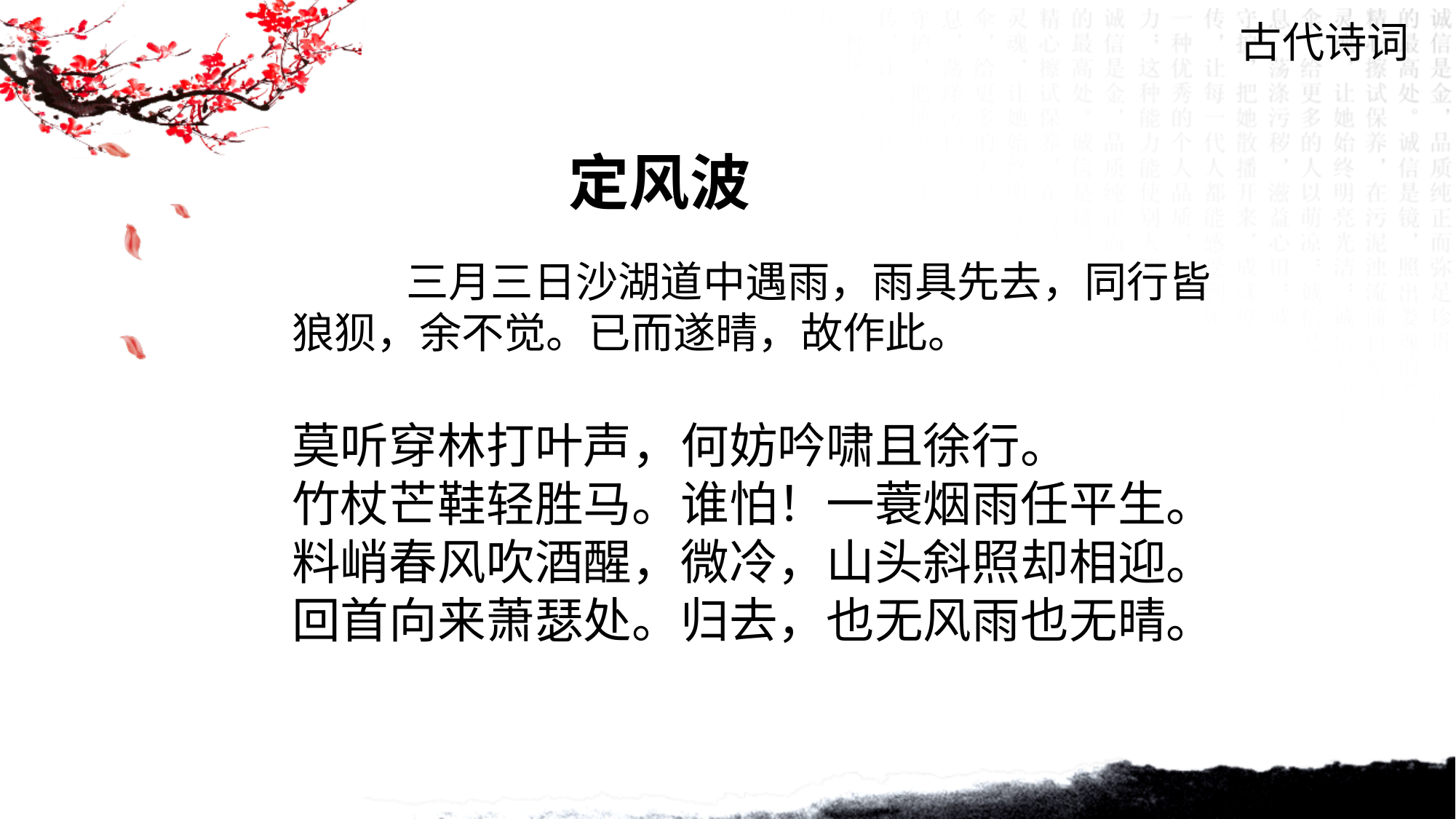

古代诗词
定风波
           三月三日沙湖道中遇雨，雨具先去，同行皆狼狈，余不觉。已而遂晴，故作此。

莫听穿林打叶声，何妨吟啸且徐行。
竹杖芒鞋轻胜马。谁怕！一蓑烟雨任平生。
料峭春风吹酒醒，微冷，山头斜照却相迎。
回首向来萧瑟处。归去，也无风雨也无晴。